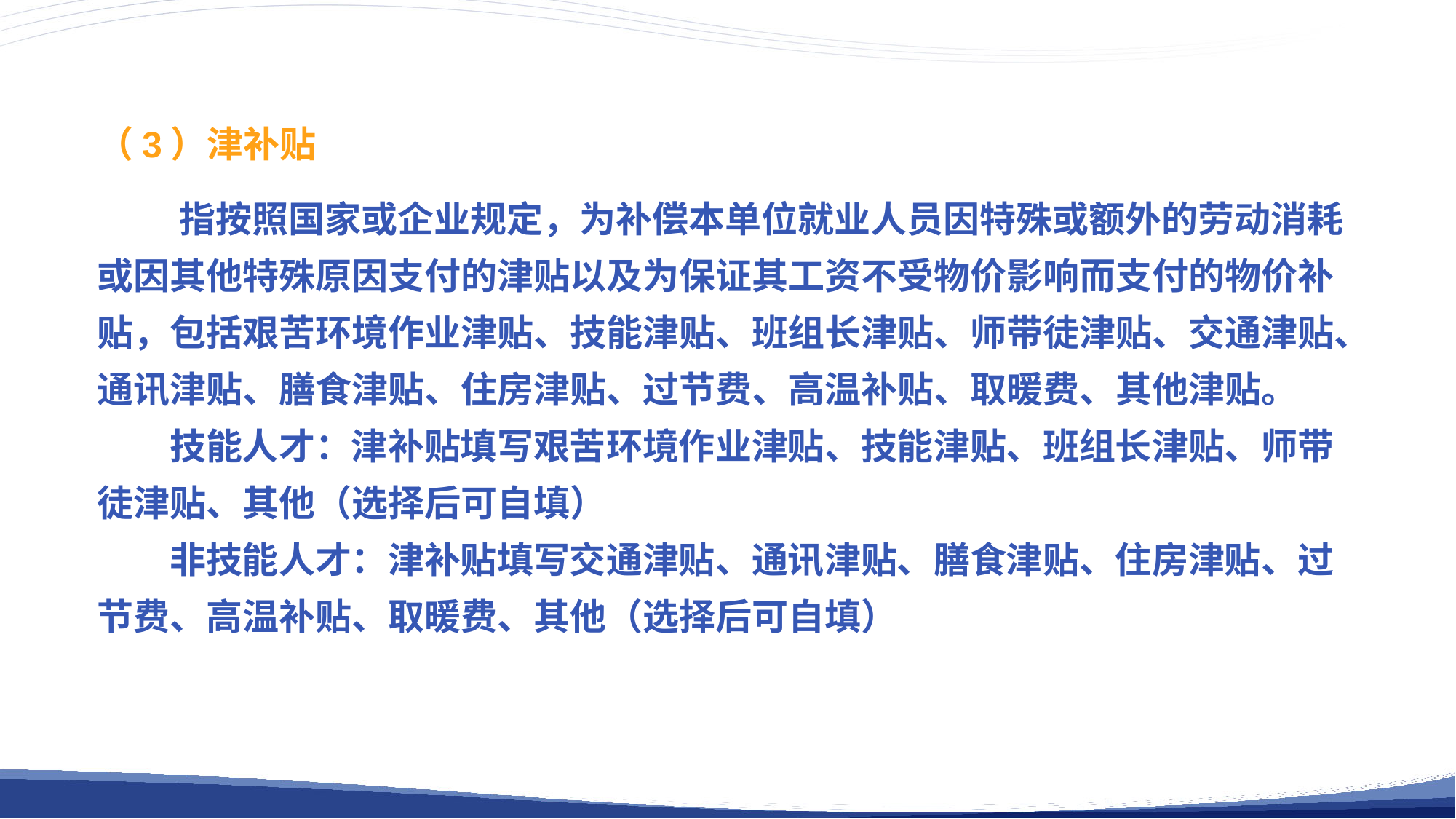

（3）津补贴
         指按照国家或企业规定，为补偿本单位就业人员因特殊或额外的劳动消耗或因其他特殊原因支付的津贴以及为保证其工资不受物价影响而支付的物价补贴，包括艰苦环境作业津贴、技能津贴、班组长津贴、师带徒津贴、交通津贴、通讯津贴、膳食津贴、住房津贴、过节费、高温补贴、取暖费、其他津贴。
技能人才：津补贴填写艰苦环境作业津贴、技能津贴、班组长津贴、师带徒津贴、其他（选择后可自填）
非技能人才：津补贴填写交通津贴、通讯津贴、膳食津贴、住房津贴、过节费、高温补贴、取暖费、其他（选择后可自填）